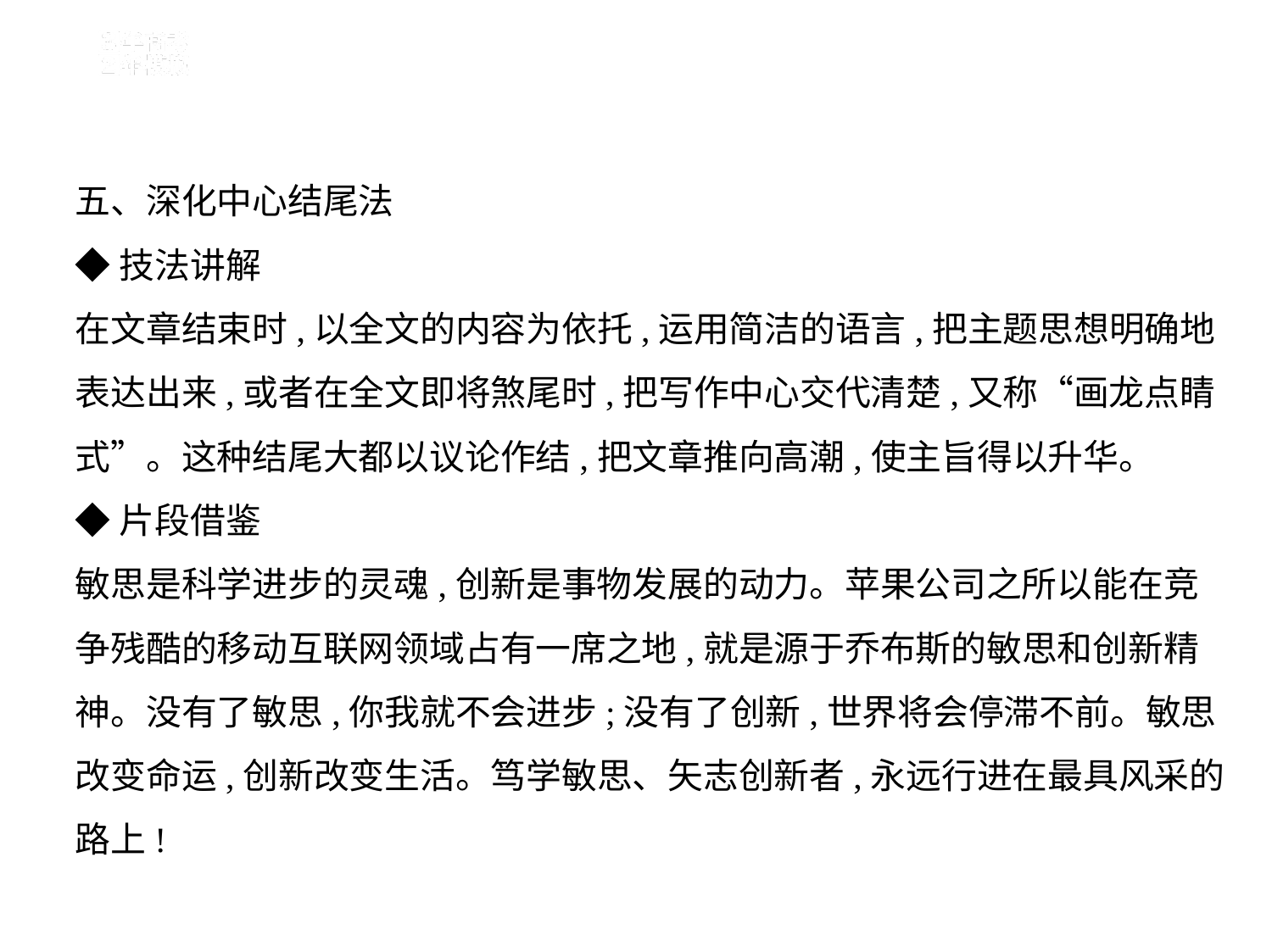

五、深化中心结尾法
◆技法讲解
在文章结束时,以全文的内容为依托,运用简洁的语言,把主题思想明确地
表达出来,或者在全文即将煞尾时,把写作中心交代清楚,又称“画龙点睛
式”。这种结尾大都以议论作结,把文章推向高潮,使主旨得以升华。
◆片段借鉴
敏思是科学进步的灵魂,创新是事物发展的动力。苹果公司之所以能在竞
争残酷的移动互联网领域占有一席之地,就是源于乔布斯的敏思和创新精
神。没有了敏思,你我就不会进步;没有了创新,世界将会停滞不前。敏思
改变命运,创新改变生活。笃学敏思、矢志创新者,永远行进在最具风采的
路上!